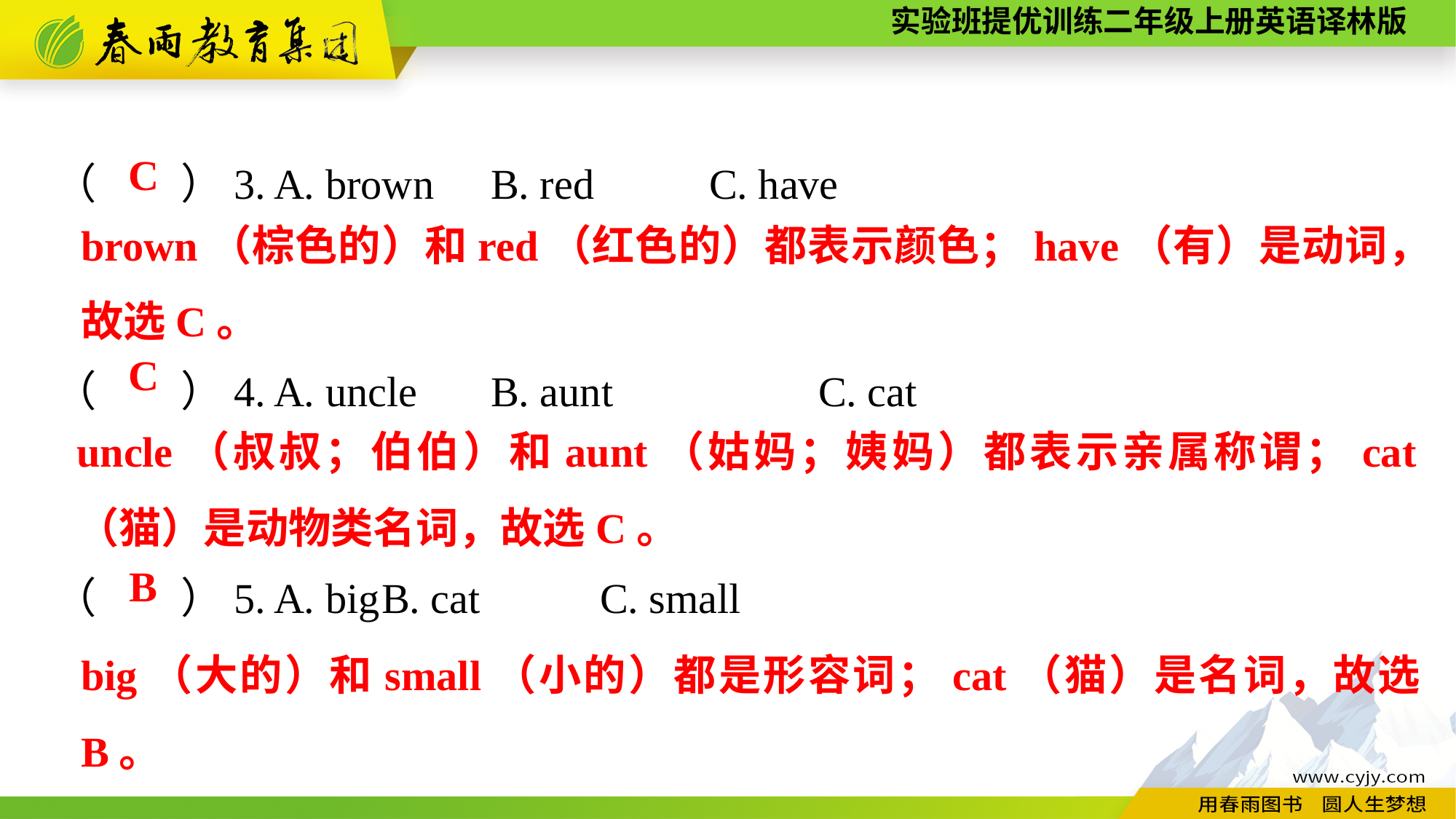

（　　）3. A. brown	B. red		C. have

（　　）4. A. uncle	B. aunt		C. cat

（　　）5. A. big	B. cat		C. small
C
brown（棕色的）和red（红色的）都表示颜色；have（有）是动词，故选C。
C
uncle（叔叔；伯伯）和aunt（姑妈；姨妈）都表示亲属称谓；cat（猫）是动物类名词，故选C。
B
big（大的）和small（小的）都是形容词；cat（猫）是名词，故选B。